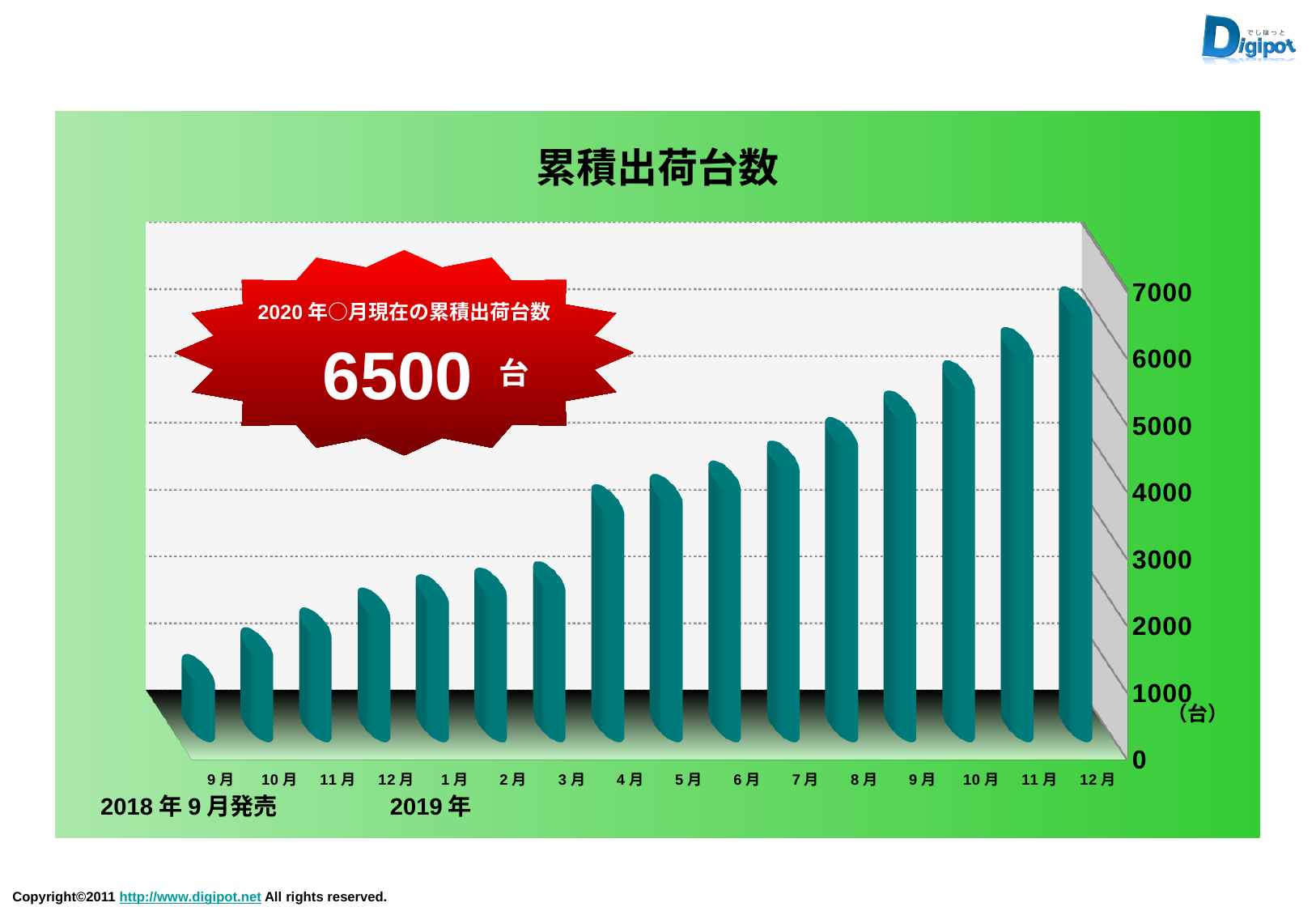

累積出荷台数

[unsupported chart]

2020年○月現在の累積出荷台数
6500
台
（台）
2018年9月発売
2019年